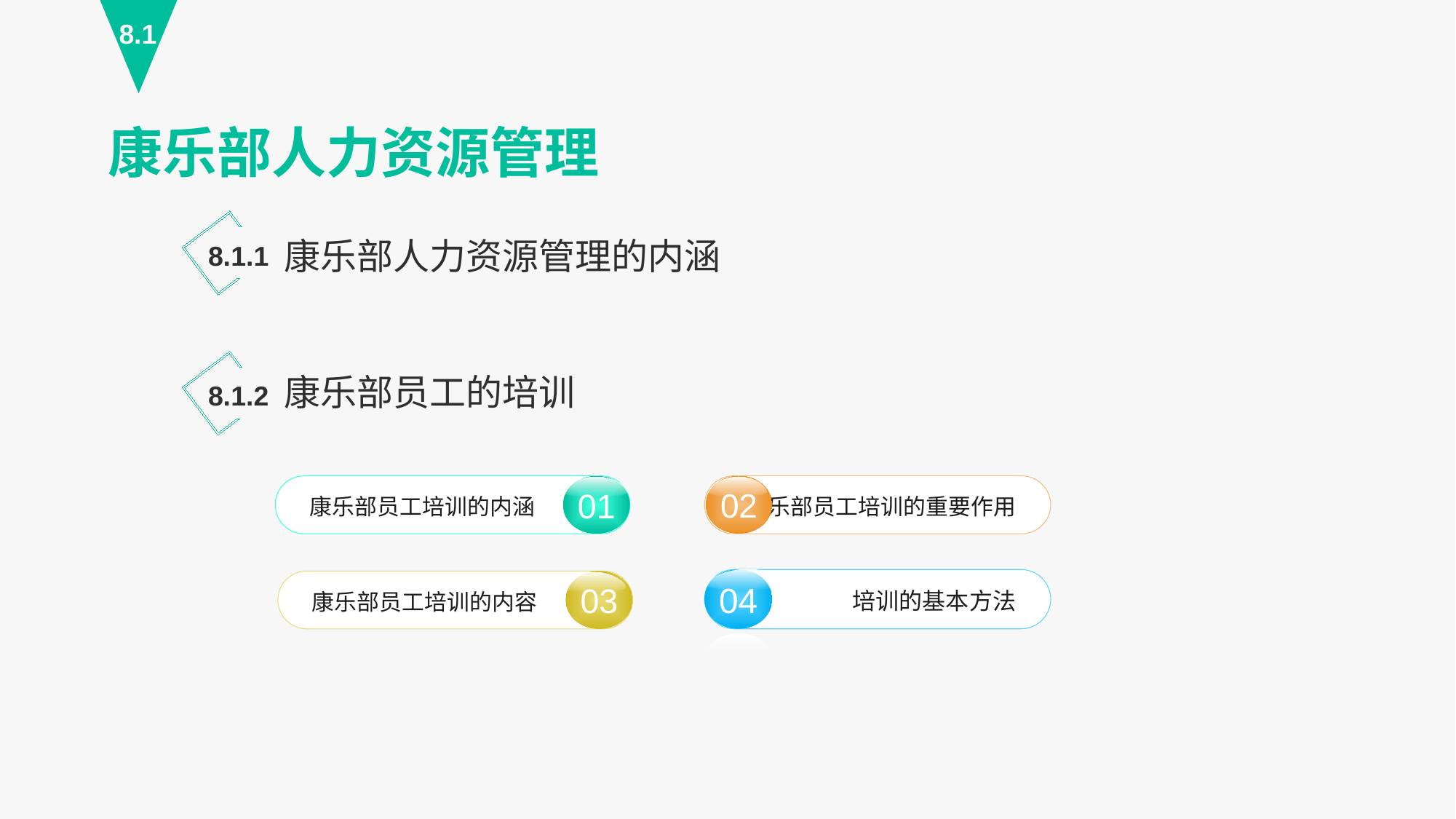

8.1
康乐部人力资源管理

康乐部人力资源管理的内涵
8.1.1

康乐部员工的培训
8.1.2

02
康乐部员工培训的重要作用

01
康乐部员工培训的内涵

04
培训的基本方法

03
康乐部员工培训的内容